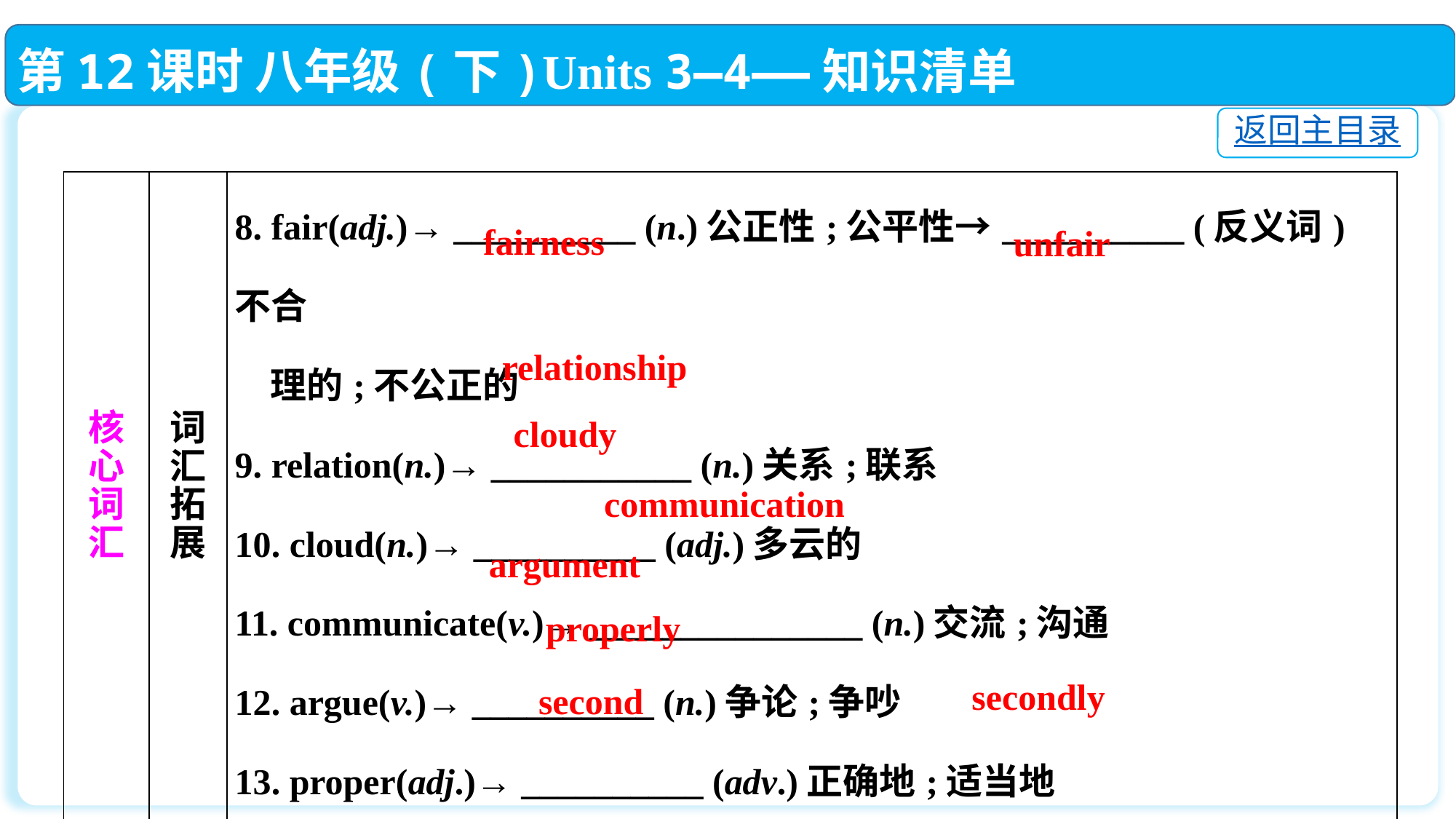

第12课时 八年级(下)Units 3—4——知识清单

返回主目录
| 核 心 词 汇 | 词 汇 拓 展 | 8. fair(adj.)→ \_\_\_\_\_\_\_\_\_\_ (n.)公正性;公平性→\_\_\_\_\_\_\_\_\_\_ (反义词)不合 理的;不公正的 9. relation(n.)→ \_\_\_\_\_\_\_\_\_\_\_ (n.)关系;联系 10. cloud(n.)→ \_\_\_\_\_\_\_\_\_\_ (adj.)多云的 11. communicate(v.)→ \_\_\_\_\_\_\_\_\_\_\_\_\_\_\_ (n.)交流;沟通 12. argue(v.)→ \_\_\_\_\_\_\_\_\_\_ (n.)争论;争吵 13. proper(adj.)→ \_\_\_\_\_\_\_\_\_\_ (adv.)正确地;适当地 14. two(num.)→ \_\_\_\_\_\_\_\_\_\_ (序数词)第二 → \_\_\_\_\_\_\_\_\_\_ (adv.)第二;其次 |
| --- | --- | --- |
fairness
unfair

 relationship

cloudy
communication
argument
properly
secondly
second